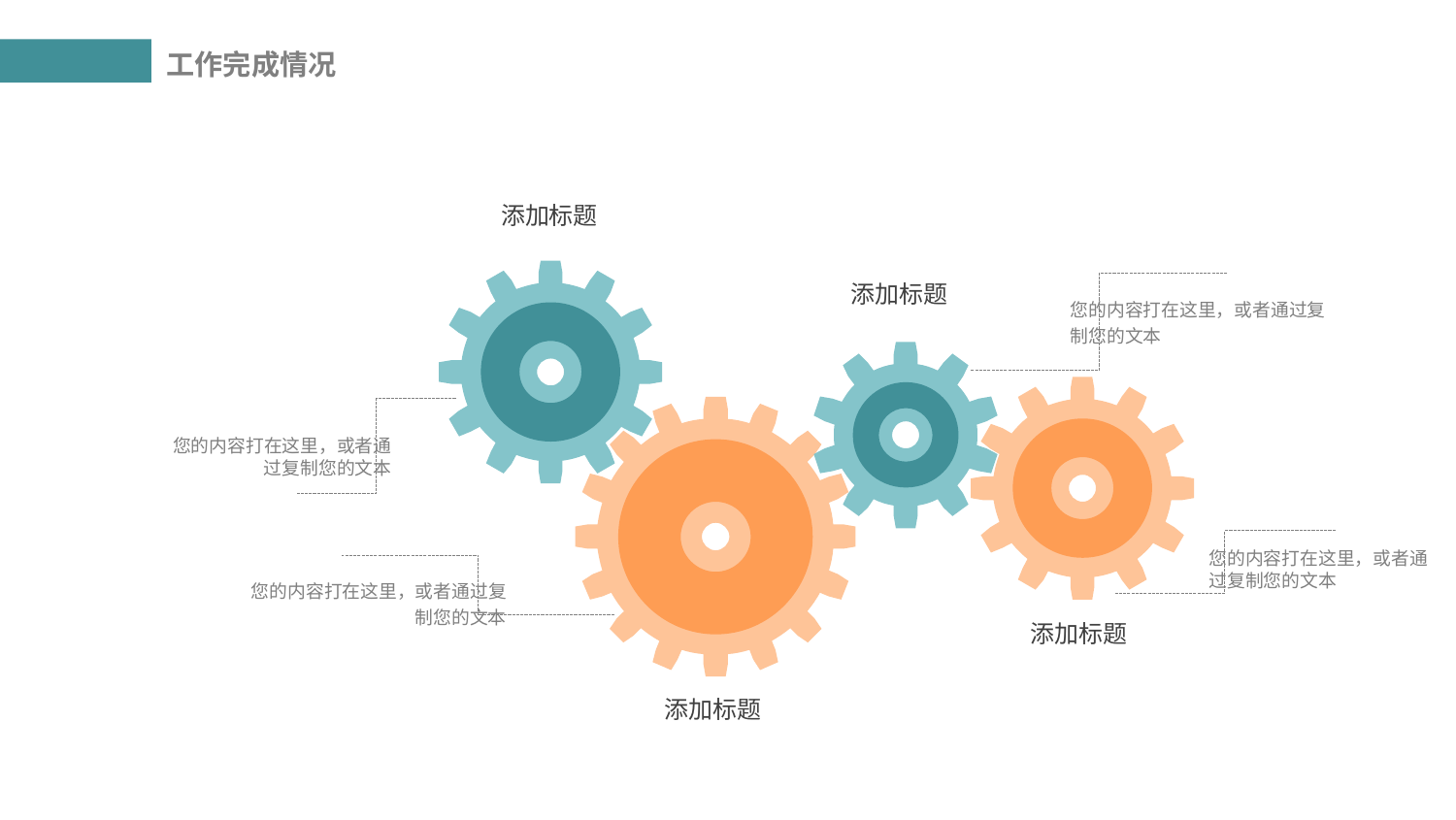

添加标题

添加标题
您的内容打在这里，或者通过复制您的文本

您的内容打在这里，或者通过复制您的文本
您的内容打在这里，或者通过复制您的文本
您的内容打在这里，或者通过复制您的文本
添加标题
添加标题